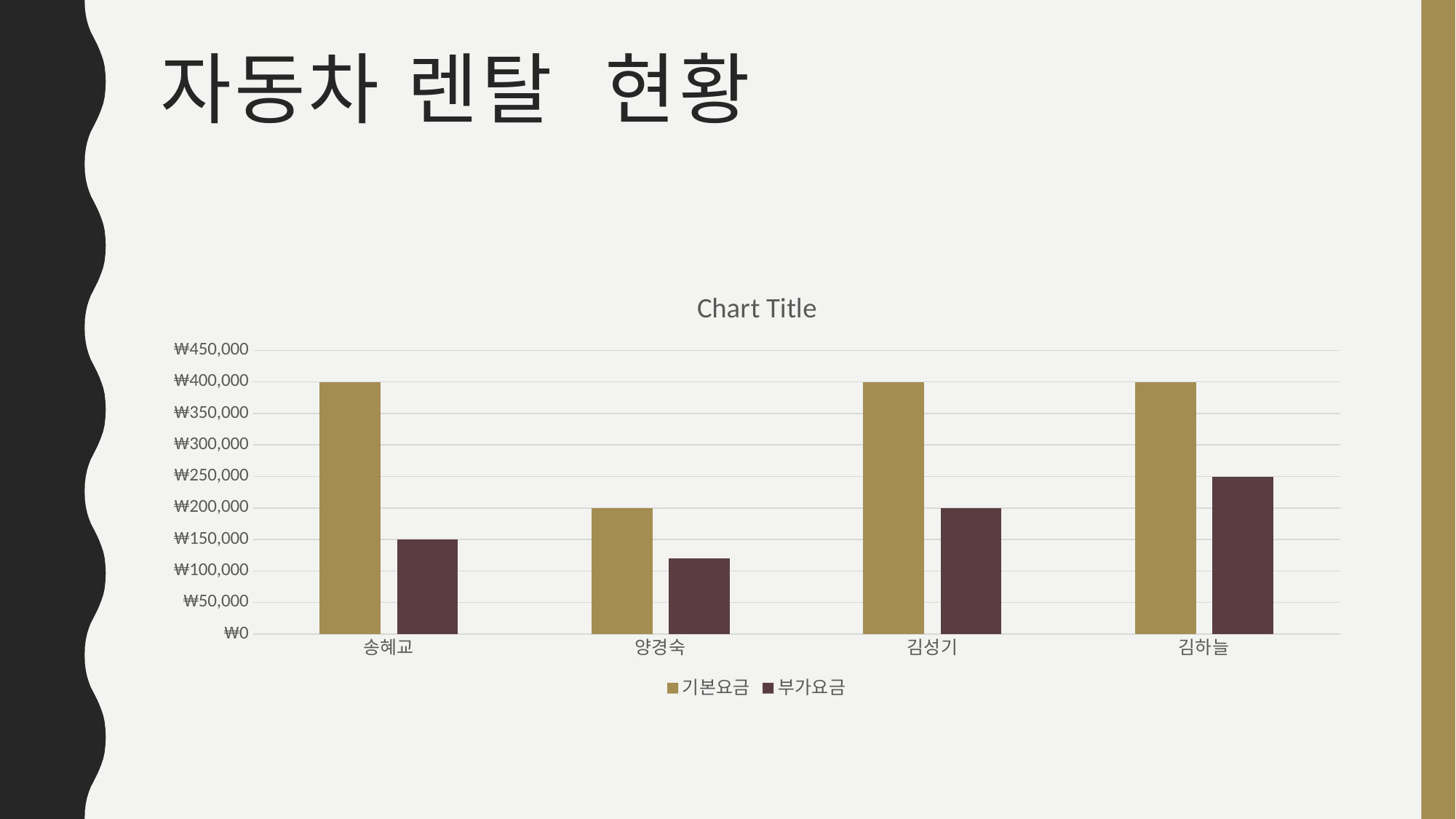

# 자동차 렌탈  현황

### Chart:

| Category | 기본요금 | 부가요금 |
|---|---|---|
| 송혜교 | 400000.0 | 150000.0 |
| 양경숙 | 200000.0 | 120000.0 |
| 김성기 | 400000.0 | 200000.0 |
| 김하늘 | 400000.0 | 250000.0 |